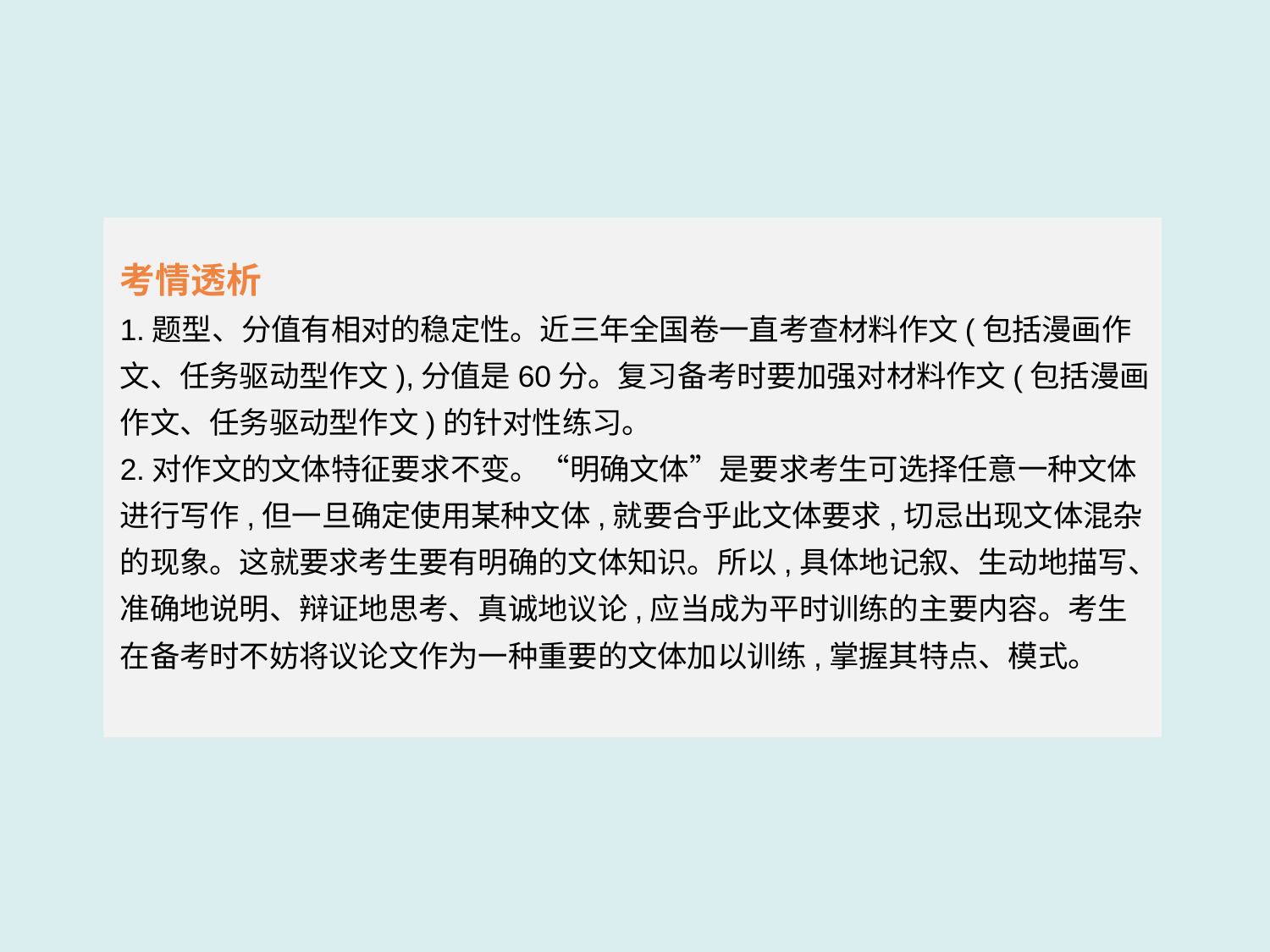

考情透析
1.题型、分值有相对的稳定性。近三年全国卷一直考查材料作文(包括漫画作文、任务驱动型作文),分值是60分。复习备考时要加强对材料作文(包括漫画作文、任务驱动型作文)的针对性练习。
2.对作文的文体特征要求不变。“明确文体”是要求考生可选择任意一种文体进行写作,但一旦确定使用某种文体,就要合乎此文体要求,切忌出现文体混杂的现象。这就要求考生要有明确的文体知识。所以,具体地记叙、生动地描写、准确地说明、辩证地思考、真诚地议论,应当成为平时训练的主要内容。考生在备考时不妨将议论文作为一种重要的文体加以训练,掌握其特点、模式。